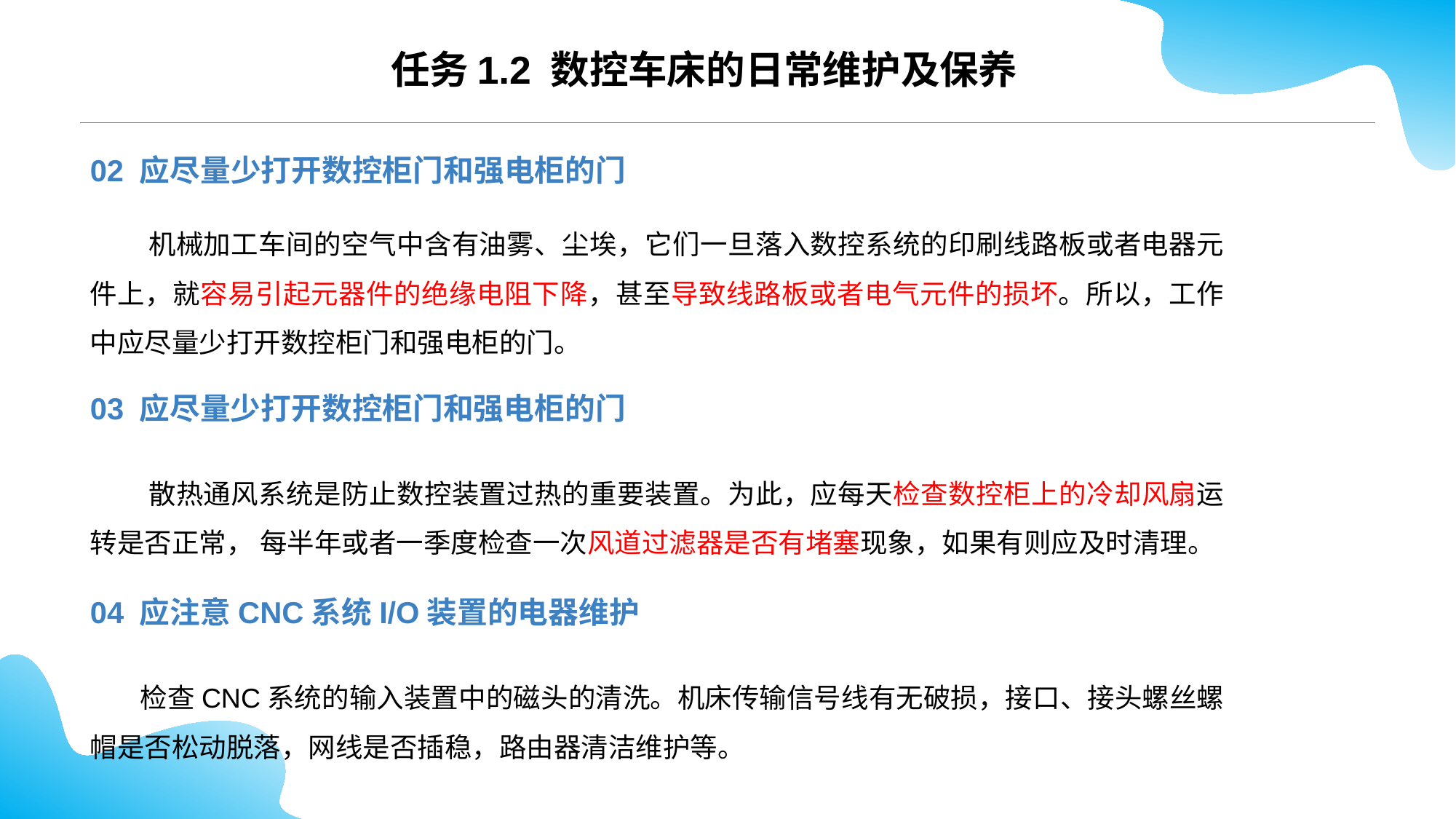

CONTENTS
任务1.2 数控车床的日常维护及保养
02 应尽量少打开数控柜门和强电柜的门
        机械加工车间的空气中含有油雾、尘埃，它们一旦落入数控系统的印刷线路板或者电器元件上，就容易引起元器件的绝缘电阻下降，甚至导致线路板或者电气元件的损坏。所以，工作中应尽量少打开数控柜门和强电柜的门。
03 应尽量少打开数控柜门和强电柜的门
        散热通风系统是防止数控装置过热的重要装置。为此，应每天检查数控柜上的冷却风扇运转是否正常， 每半年或者一季度检查一次风道过滤器是否有堵塞现象，如果有则应及时清理。
04 应注意CNC系统I/O装置的电器维护
       检查CNC系统的输入装置中的磁头的清洗。机床传输信号线有无破损，接口、接头螺丝螺帽是否松动脱落，网线是否插稳，路由器清洁维护等。